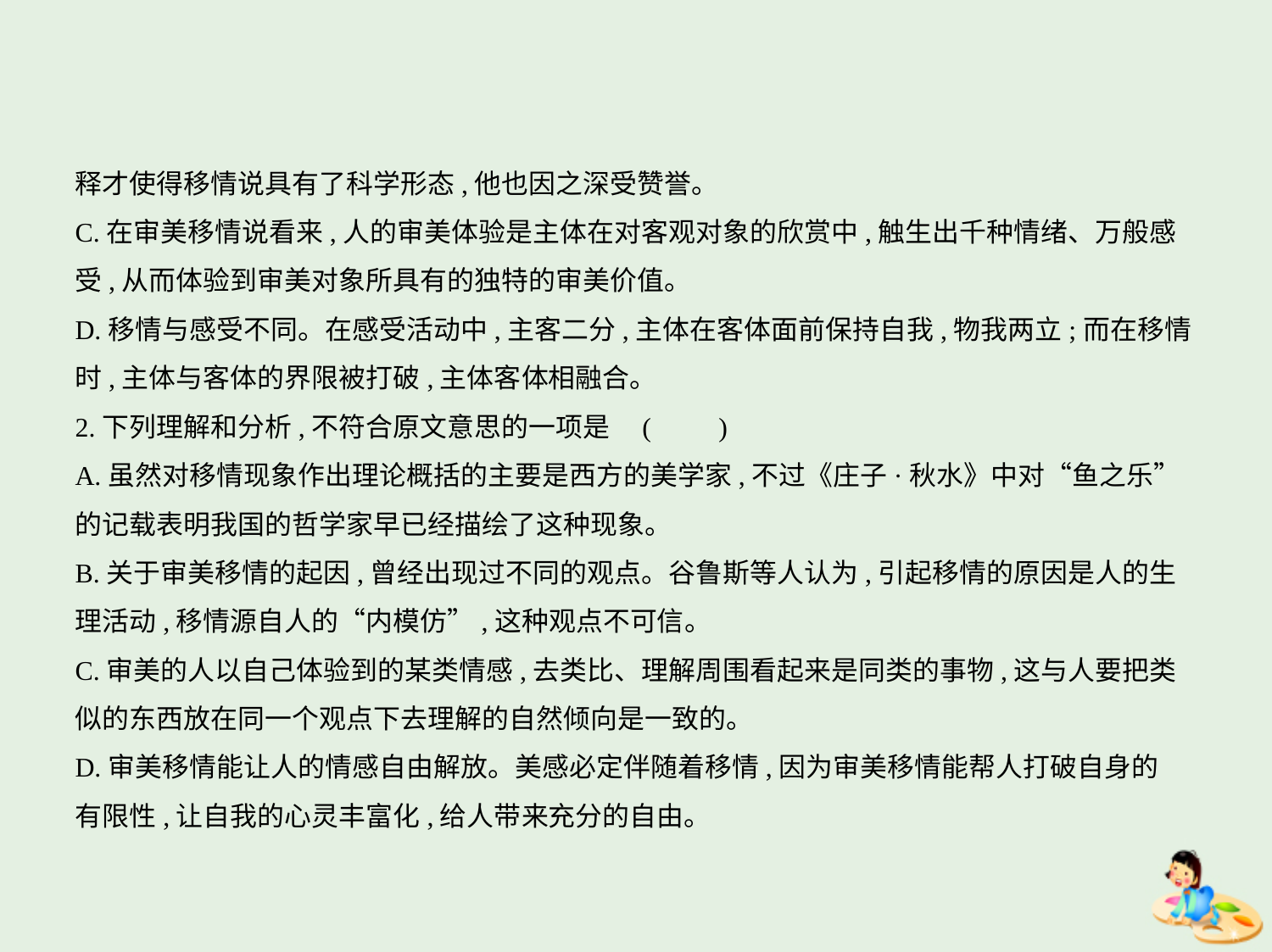

释才使得移情说具有了科学形态,他也因之深受赞誉。
C.在审美移情说看来,人的审美体验是主体在对客观对象的欣赏中,触生出千种情绪、万般感
受,从而体验到审美对象所具有的独特的审美价值。
D.移情与感受不同。在感受活动中,主客二分,主体在客体面前保持自我,物我两立;而在移情
时,主体与客体的界限被打破,主体客体相融合。
2.下列理解和分析,不符合原文意思的一项是 (　　)
A.虽然对移情现象作出理论概括的主要是西方的美学家,不过《庄子·秋水》中对“鱼之乐”
的记载表明我国的哲学家早已经描绘了这种现象。
B.关于审美移情的起因,曾经出现过不同的观点。谷鲁斯等人认为,引起移情的原因是人的生
理活动,移情源自人的“内模仿”,这种观点不可信。
C.审美的人以自己体验到的某类情感,去类比、理解周围看起来是同类的事物,这与人要把类
似的东西放在同一个观点下去理解的自然倾向是一致的。
D.审美移情能让人的情感自由解放。美感必定伴随着移情,因为审美移情能帮人打破自身的
有限性,让自我的心灵丰富化,给人带来充分的自由。